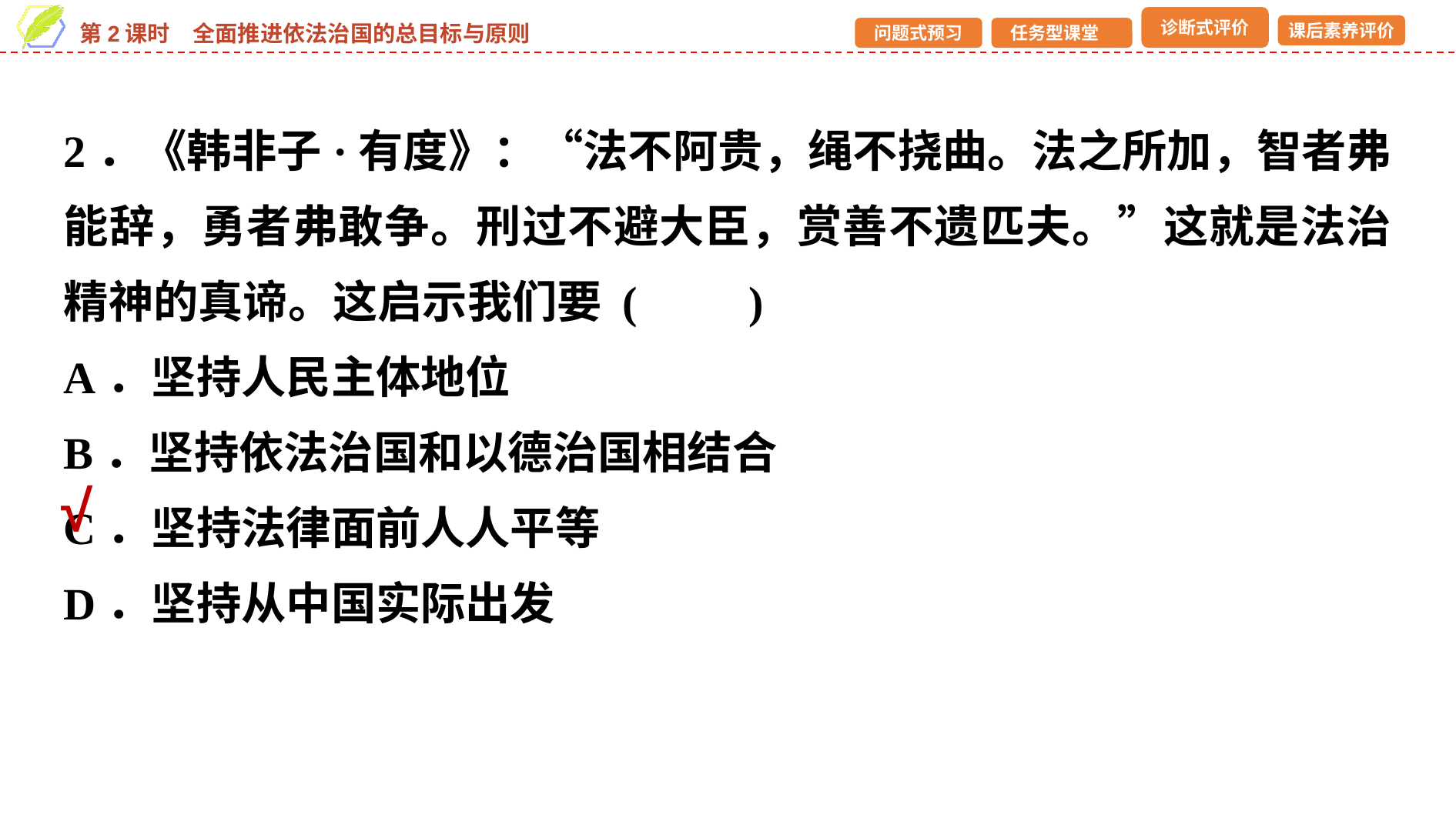

2．《韩非子·有度》：“法不阿贵，绳不挠曲。法之所加，智者弗能辞，勇者弗敢争。刑过不避大臣，赏善不遗匹夫。”这就是法治精神的真谛。这启示我们要 (　　)
A．坚持人民主体地位
B．坚持依法治国和以德治国相结合
C．坚持法律面前人人平等
D．坚持从中国实际出发
√